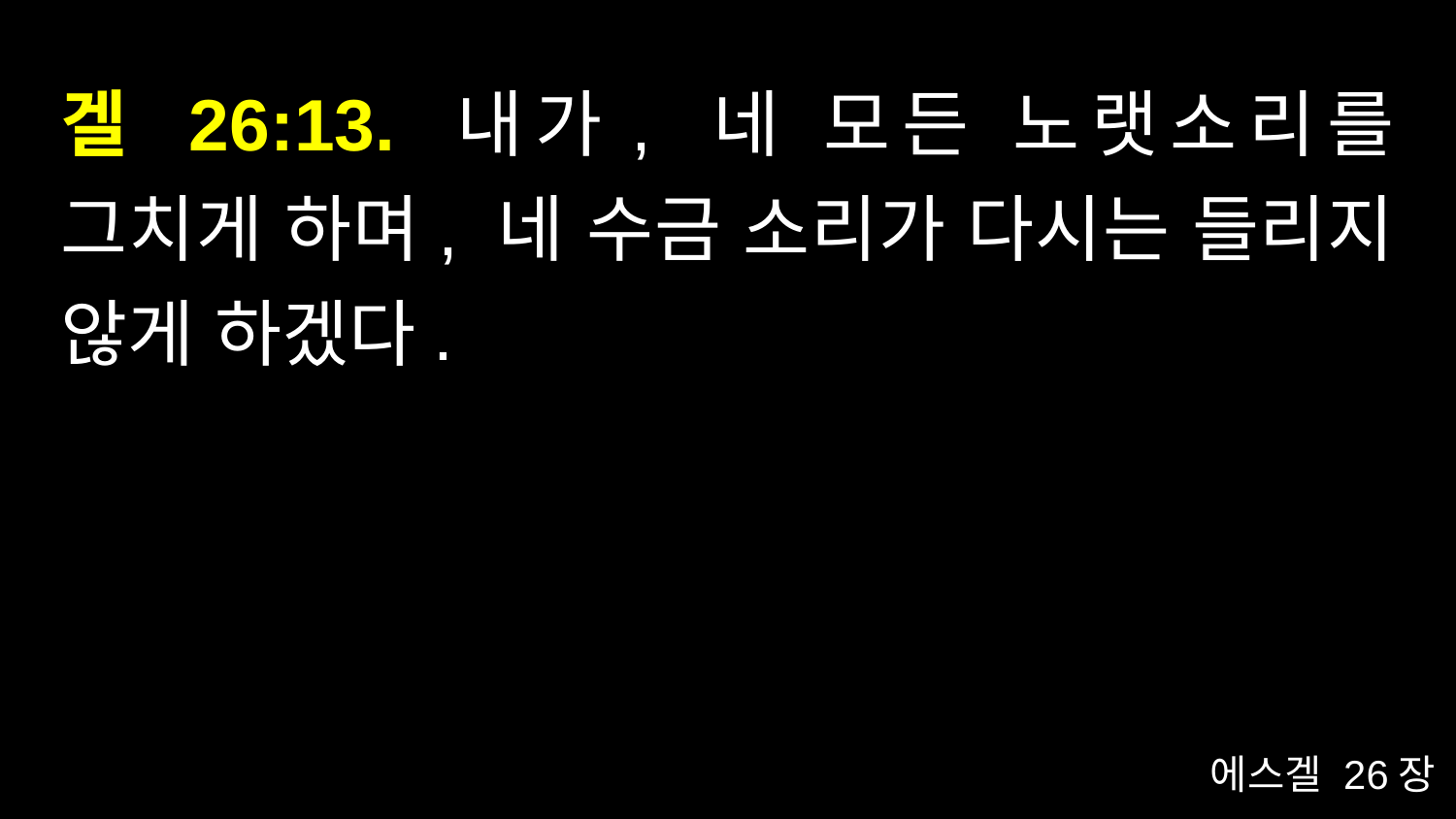

# 겔 26:13. 내가, 네 모든 노랫소리를 그치게 하며, 네 수금 소리가 다시는 들리지 않게 하겠다.
에스겔 26장